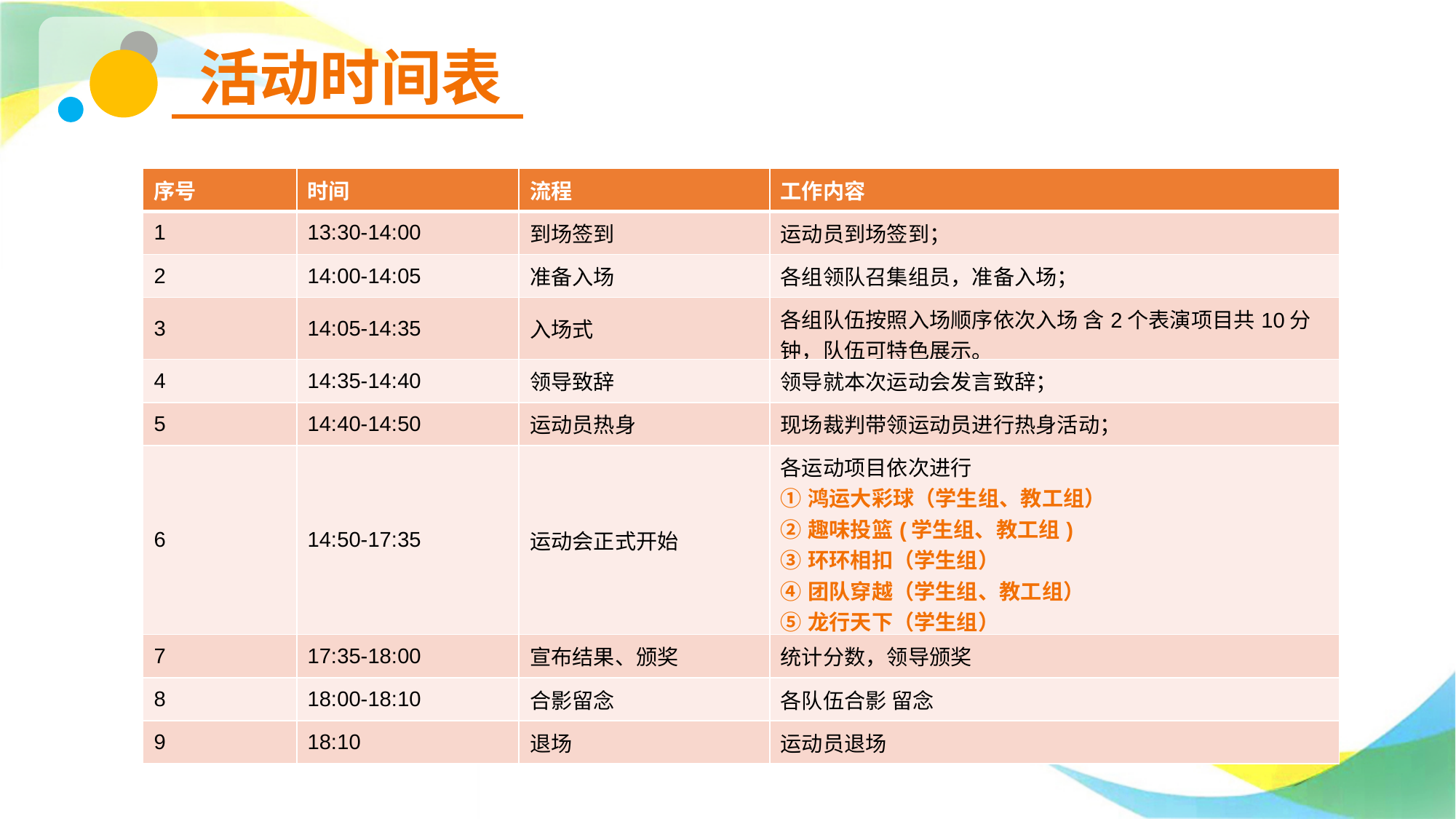

活动时间表
| 序号 | 时间 | 流程 | 工作内容 |
| --- | --- | --- | --- |
| 1 | 13:30-14:00 | 到场签到 | 运动员到场签到； |
| 2 | 14:00-14:05 | 准备入场 | 各组领队召集组员，准备入场； |
| 3 | 14:05-14:35 | 入场式 | 各组队伍按照入场顺序依次入场 含2个表演项目共10分钟，队伍可特色展示。 |
| 4 | 14:35-14:40 | 领导致辞 | 领导就本次运动会发言致辞； |
| 5 | 14:40-14:50 | 运动员热身 | 现场裁判带领运动员进行热身活动； |
| 6 | 14:50-17:35 | 运动会正式开始 | 各运动项目依次进行 ①鸿运大彩球（学生组、教工组） ②趣味投篮(学生组、教工组) ③环环相扣（学生组） ④团队穿越（学生组、教工组） ⑤龙行天下（学生组） ⑥协力编织（学生组、教工组） |
| 7 | 17:35-18:00 | 宣布结果、颁奖 | 统计分数，领导颁奖 |
| 8 | 18:00-18:10 | 合影留念 | 各队伍合影 留念 |
| 9 | 18:10 | 退场 | 运动员退场 |